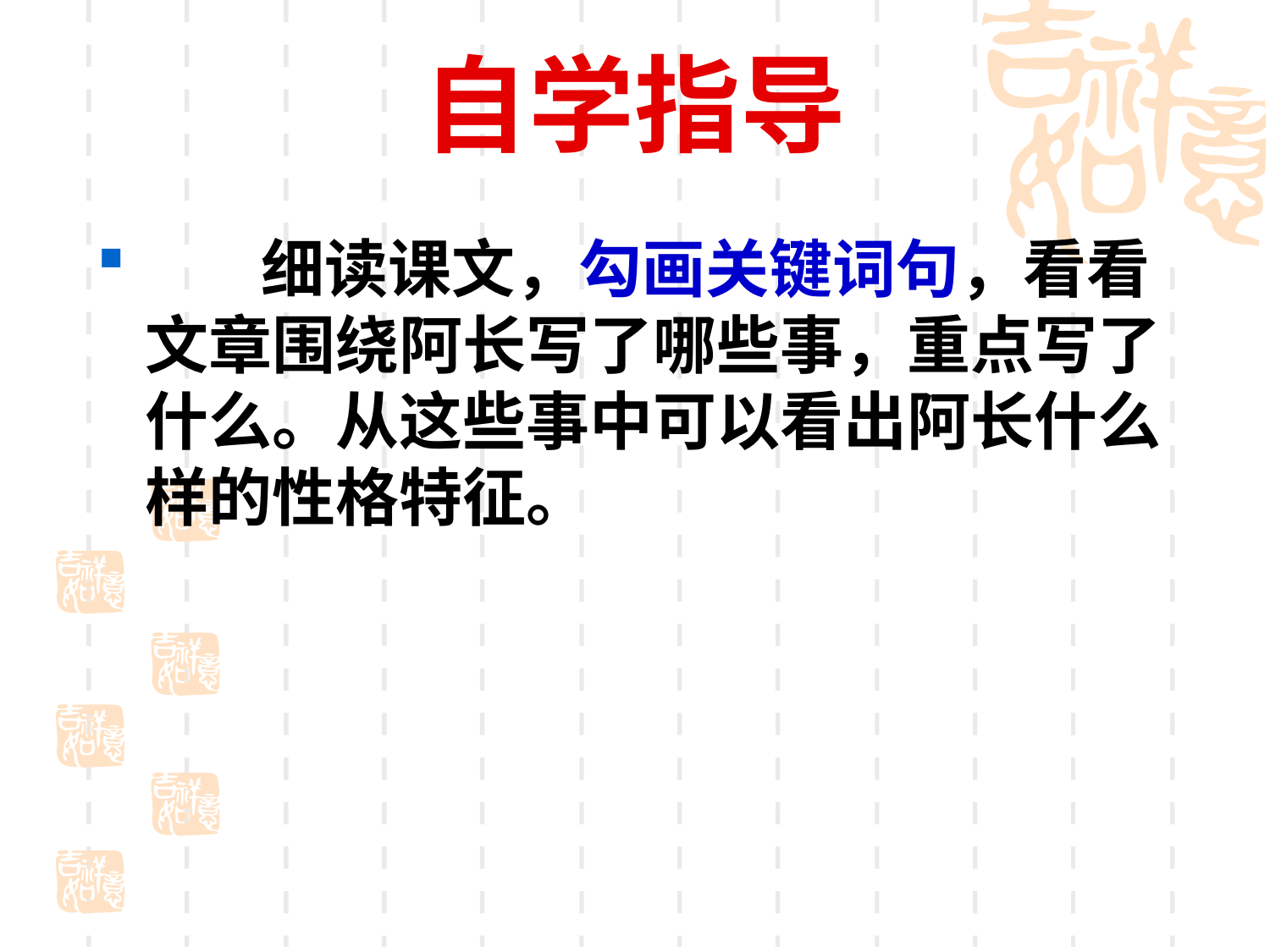

# 自学指导
       细读课文，勾画关键词句，看看文章围绕阿长写了哪些事，重点写了什么。从这些事中可以看出阿长什么样的性格特征。